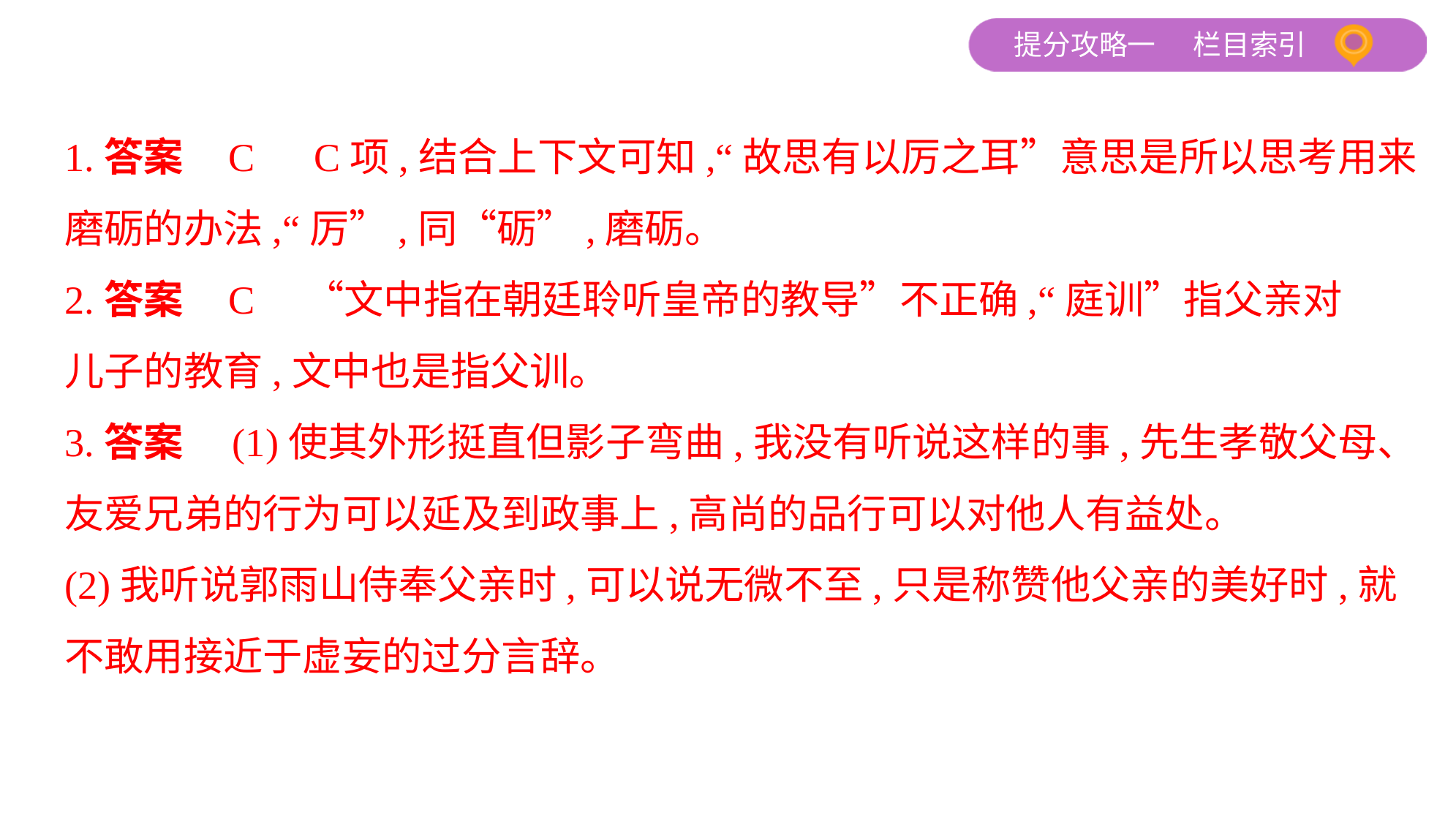

1.答案    C　C项,结合上下文可知,“故思有以厉之耳”意思是所以思考用来
磨砺的办法,“厉”,同“砺”,磨砺。
2.答案    C　“文中指在朝廷聆听皇帝的教导”不正确,“庭训”指父亲对
儿子的教育,文中也是指父训。
3.答案　(1)使其外形挺直但影子弯曲,我没有听说这样的事,先生孝敬父母、
友爱兄弟的行为可以延及到政事上,高尚的品行可以对他人有益处。
(2)我听说郭雨山侍奉父亲时,可以说无微不至,只是称赞他父亲的美好时,就
不敢用接近于虚妄的过分言辞。